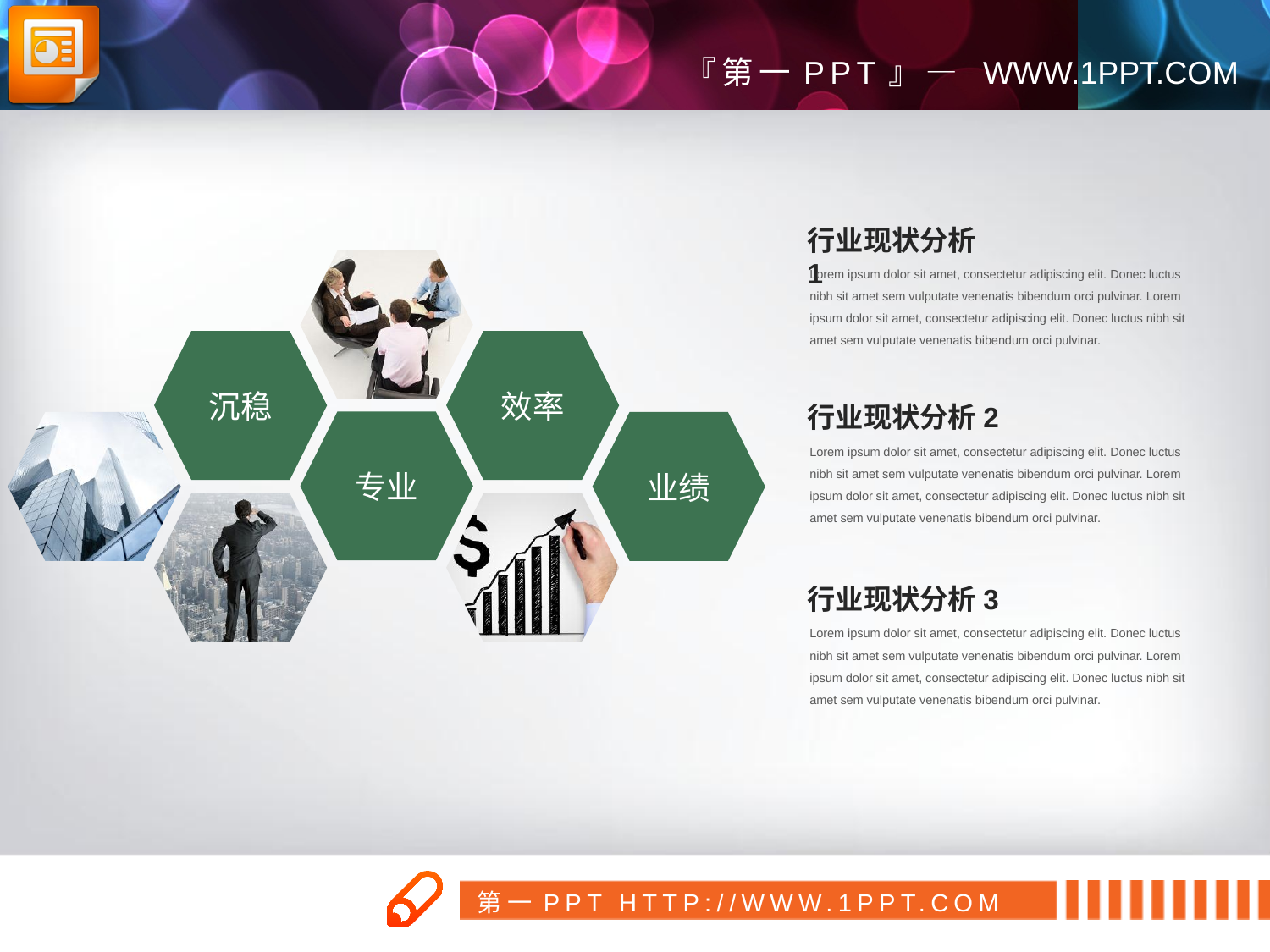

行业现状分析1
Lorem ipsum dolor sit amet, consectetur adipiscing elit. Donec luctus nibh sit amet sem vulputate venenatis bibendum orci pulvinar. Lorem ipsum dolor sit amet, consectetur adipiscing elit. Donec luctus nibh sit amet sem vulputate venenatis bibendum orci pulvinar.

沉稳
效率
行业现状分析2
Lorem ipsum dolor sit amet, consectetur adipiscing elit. Donec luctus nibh sit amet sem vulputate venenatis bibendum orci pulvinar. Lorem ipsum dolor sit amet, consectetur adipiscing elit. Donec luctus nibh sit amet sem vulputate venenatis bibendum orci pulvinar.
专业

业绩

行业现状分析3
Lorem ipsum dolor sit amet, consectetur adipiscing elit. Donec luctus nibh sit amet sem vulputate venenatis bibendum orci pulvinar. Lorem ipsum dolor sit amet, consectetur adipiscing elit. Donec luctus nibh sit amet sem vulputate venenatis bibendum orci pulvinar.